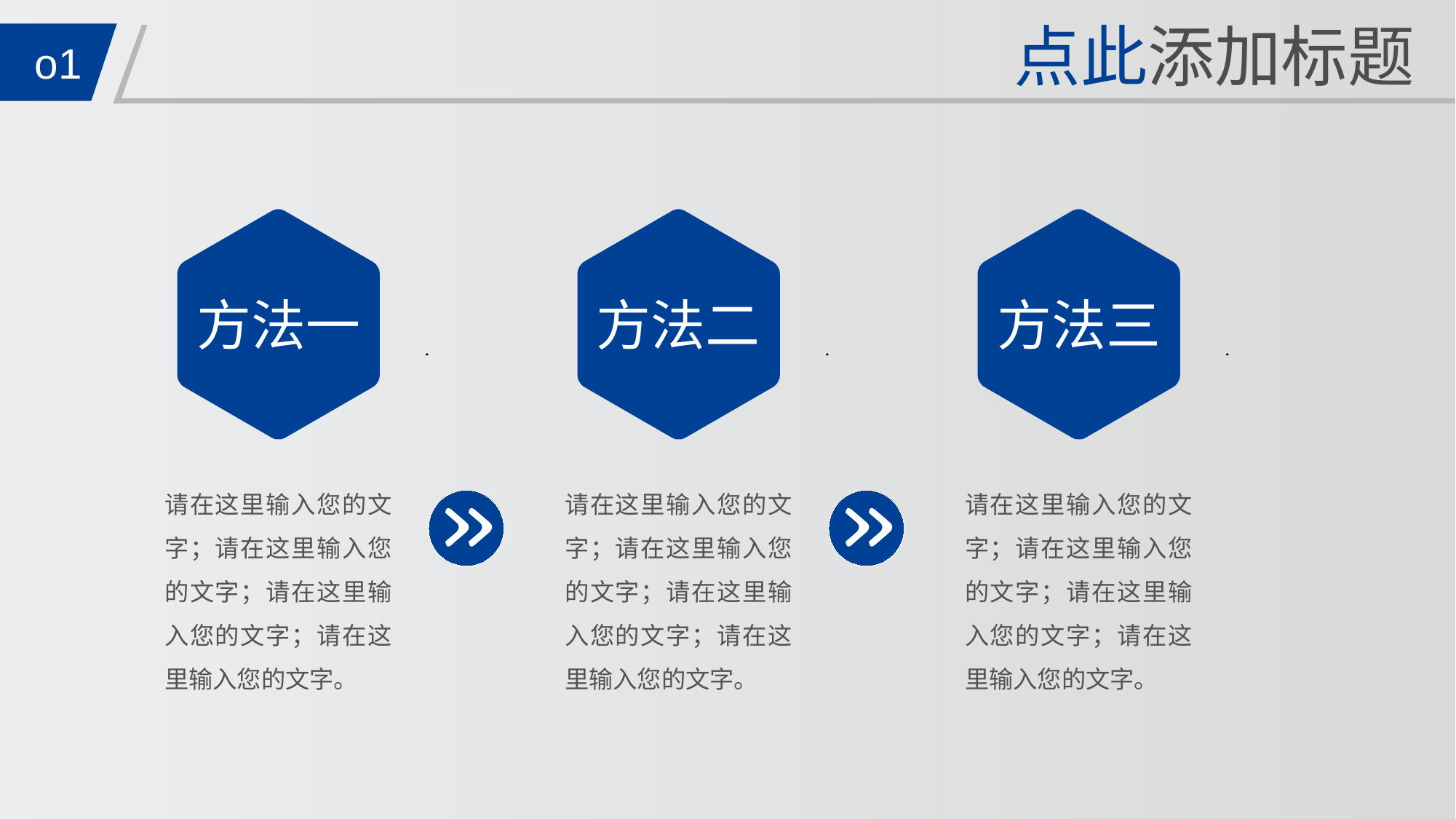

点此添加标题

o1

方法一

方法二

方法三
请在这里输入您的文字；请在这里输入您的文字；请在这里输入您的文字；请在这里输入您的文字。
请在这里输入您的文字；请在这里输入您的文字；请在这里输入您的文字；请在这里输入您的文字。
请在这里输入您的文字；请在这里输入您的文字；请在这里输入您的文字；请在这里输入您的文字。